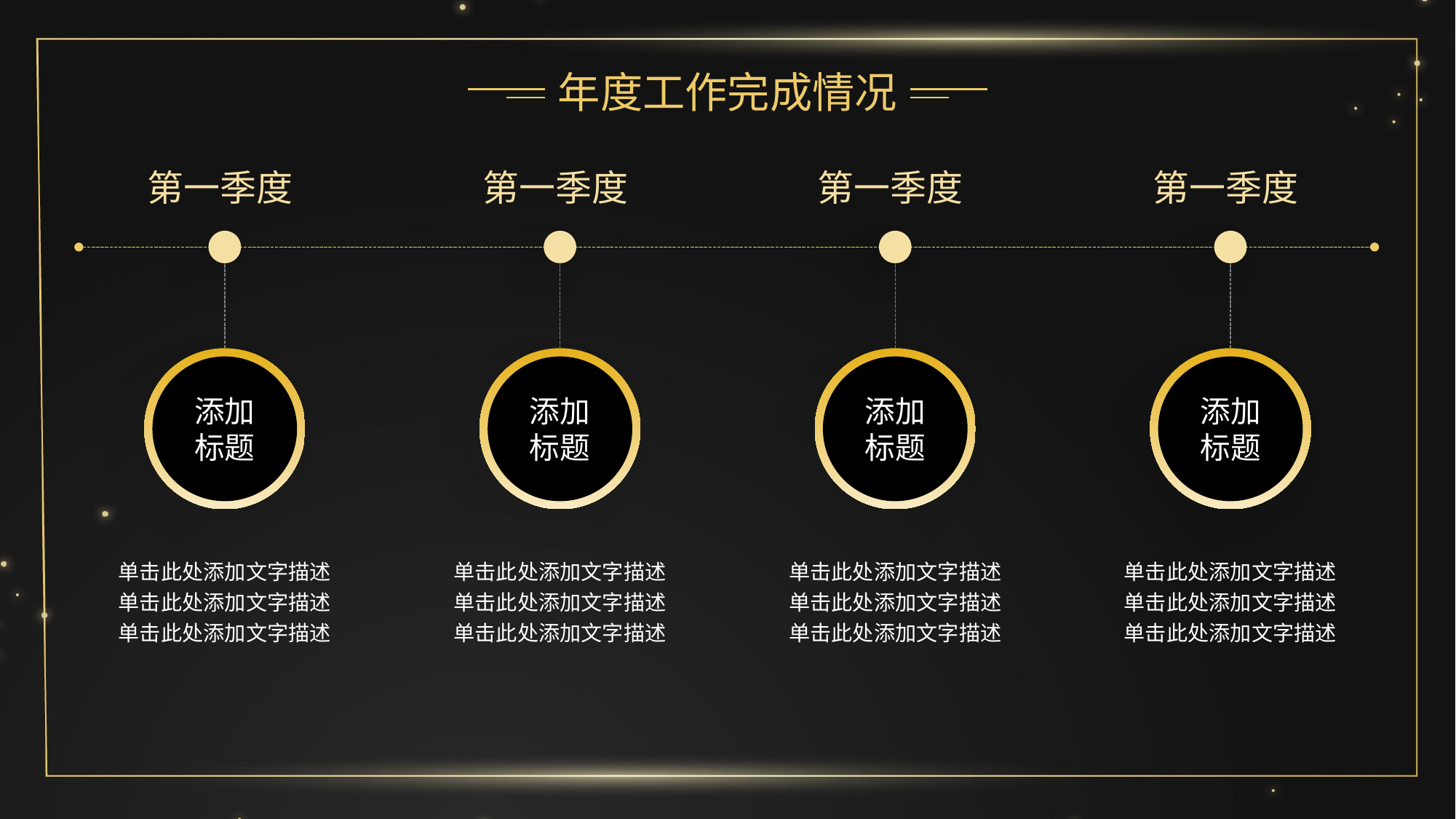

年度工作完成情况
第一季度

添加标题
单击此处添加文字描述单击此处添加文字描述单击此处添加文字描述
第一季度

添加标题
单击此处添加文字描述单击此处添加文字描述单击此处添加文字描述
第一季度

添加标题
单击此处添加文字描述单击此处添加文字描述单击此处添加文字描述
第一季度

添加标题
单击此处添加文字描述单击此处添加文字描述单击此处添加文字描述